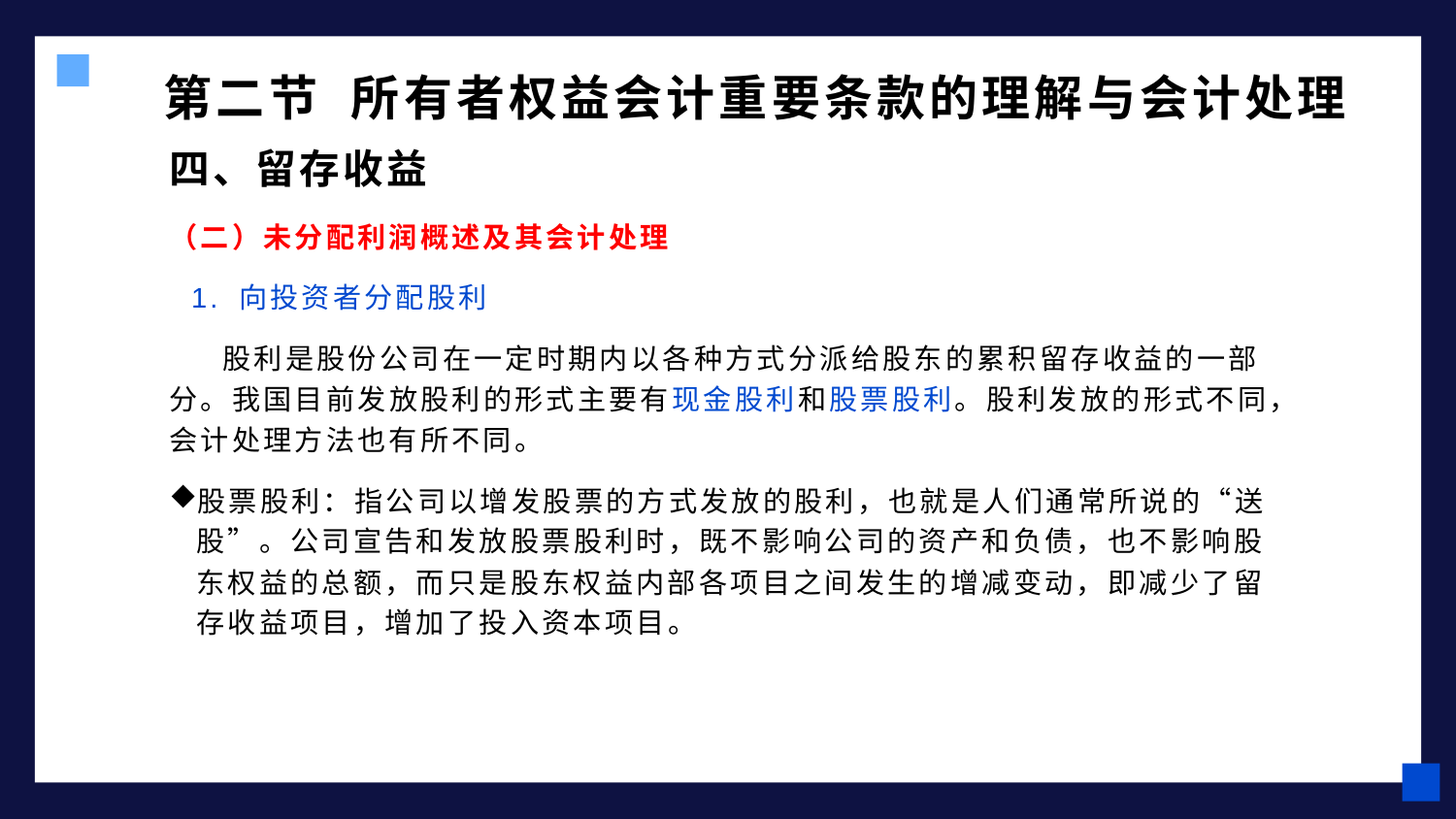

# 第二节  所有者权益会计重要条款的理解与会计处理
四、留存收益
（二）未分配利润概述及其会计处理
  1. 向投资者分配股利
     股利是股份公司在一定时期内以各种方式分派给股东的累积留存收益的一部分。我国目前发放股利的形式主要有现金股利和股票股利。股利发放的形式不同，会计处理方法也有所不同。
股票股利：指公司以增发股票的方式发放的股利，也就是人们通常所说的“送股”。公司宣告和发放股票股利时，既不影响公司的资产和负债，也不影响股东权益的总额，而只是股东权益内部各项目之间发生的增减变动，即减少了留存收益项目，增加了投入资本项目。